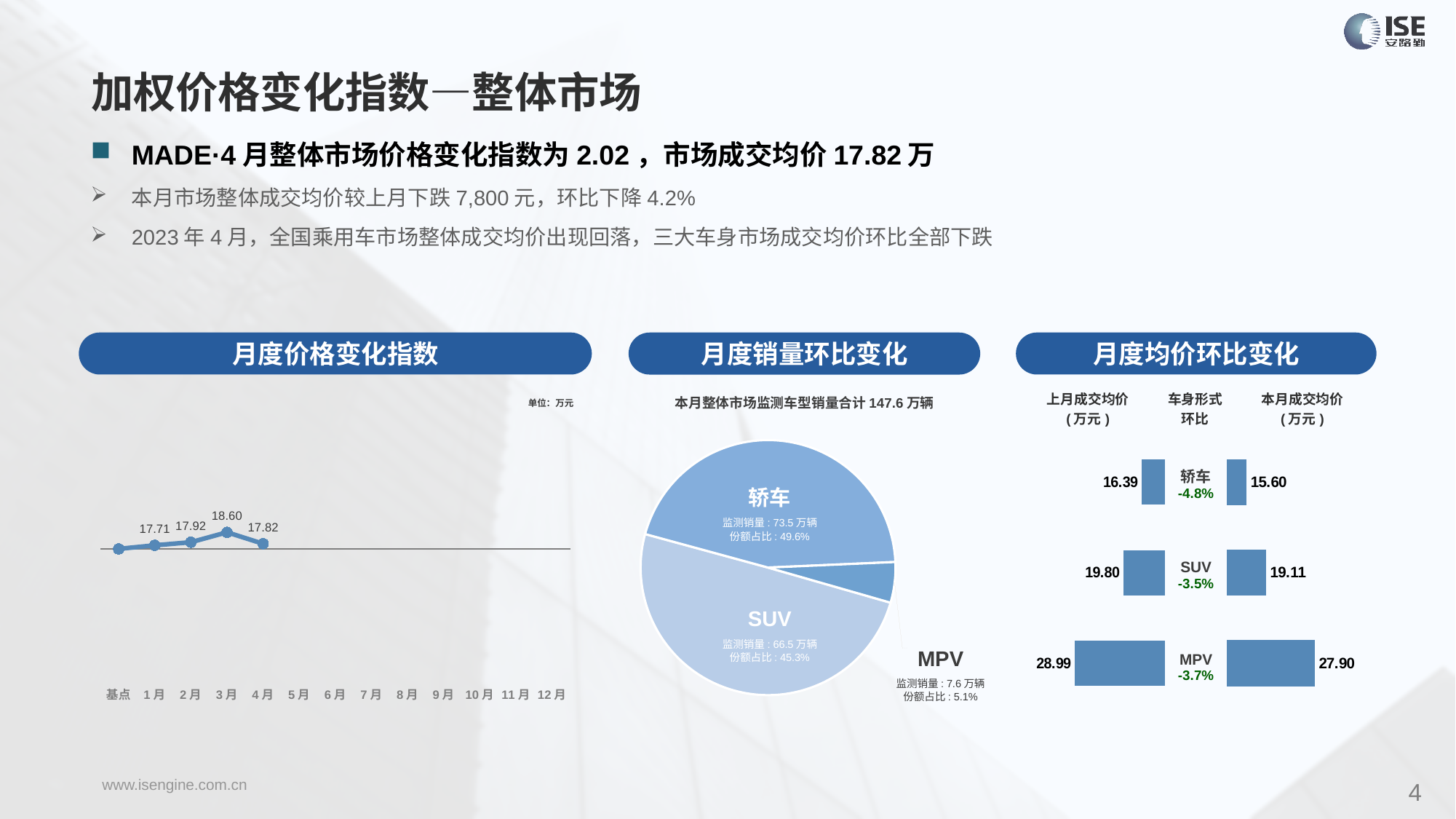

加权价格变化指数—整体市场
MADE·4月整体市场价格变化指数为2.02，市场成交均价17.82万
本月市场整体成交均价较上月下跌7,800元，环比下降4.2%
2023年4月，全国乘用车市场整体成交均价出现回落，三大车身市场成交均价环比全部下跌
月度价格变化指数

月度均价环比变化

月度销量环比变化

### Chart

| Category | Y2023 |
|---|---|
| 基点 | 0.0 |
| 1月 | 1.4085005452333377 |
| 2月 | 2.62 |
| 3月 | 6.49 |
| 4月 | 2.02 |
| 5月 | None |
| 6月 | None |
| 7月 | None |
| 8月 | None |
| 9月 | None |
| 10月 | None |
| 11月 | None |
| 12月 | None |
本月整体市场监测车型销量合计147.6万辆
| 上月成交均价 (万元) | 车身形式 环比 | 本月成交均价 (万元) |
| --- | --- | --- |
单位：万元

### Chart

| Category | 车身市场 |
|---|---|
| 轿车 | 735342.0 |
| SUV | 665549.0 |
| MPV | 75947.0 |
| 轿车 -4.8% |
| --- |
| SUV -3.5% |
| MPV -3.7% |

### Chart

| Category | 成交均价 |
|---|---|
| 轿车 | 16.39 |
| SUV | 19.8 |
| MPV | 28.99 |

### Chart

| Category | 成交均价 |
|---|---|
| 轿车 | 15.602050096726112 |
| SUV | 19.1124011359793 |
| MPV | 27.90461844657357 |
轿车
监测销量: 73.5万辆
份额占比: 49.6%
SUV
监测销量: 66.5万辆
份额占比: 45.3%
MPV
监测销量: 7.6万辆
份额占比: 5.1%
4